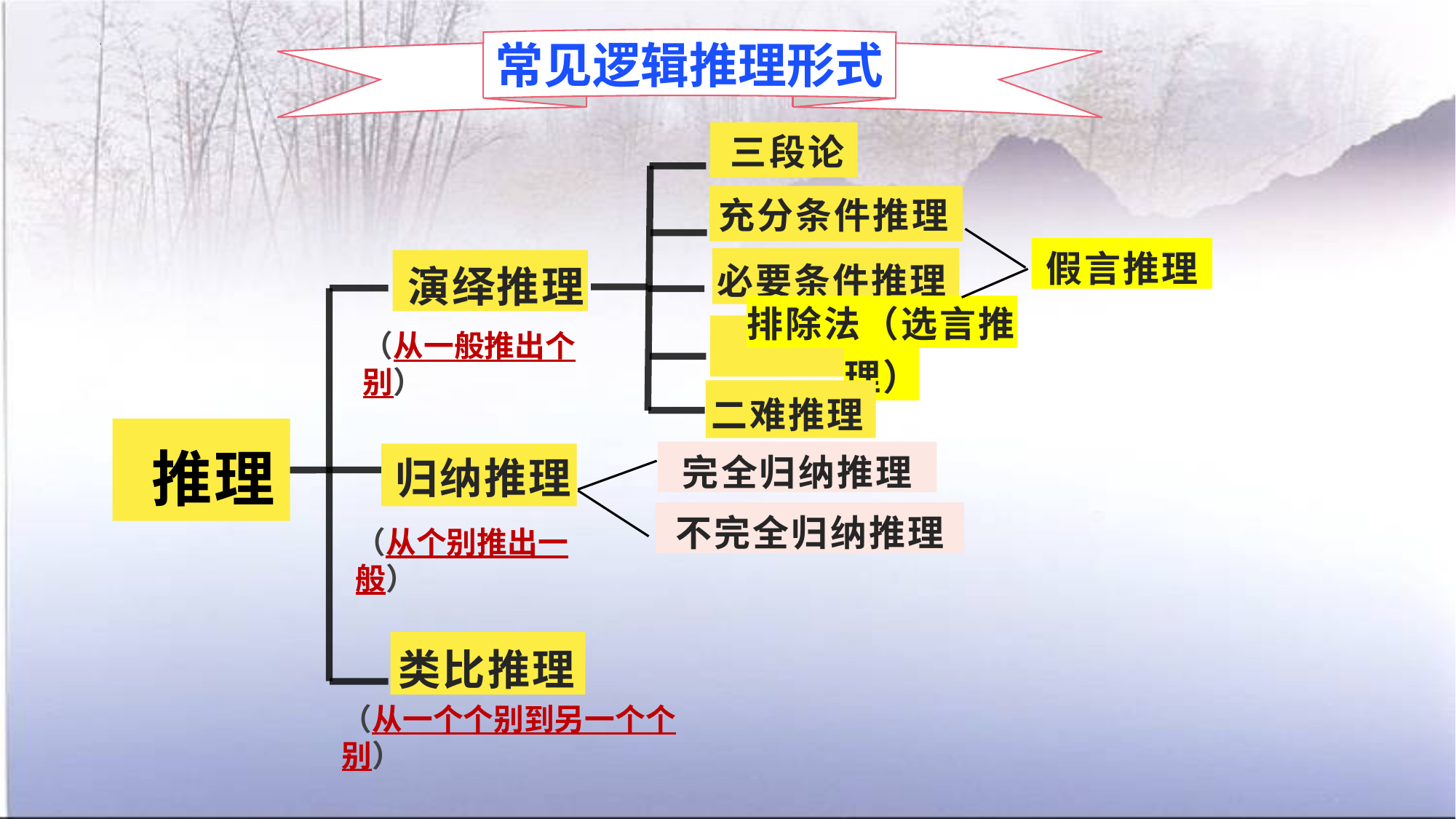

常见逻辑推理形式
三段论

充分条件推理

假言推理

必要条件推理

演绎推理

排除法（选言推理）
（从一般推出个别）

二难推理

推理
归纳推理

完全归纳推理
不完全归纳推理
（从个别推出一般）

类比推理
（从一个个别到另一个个别）